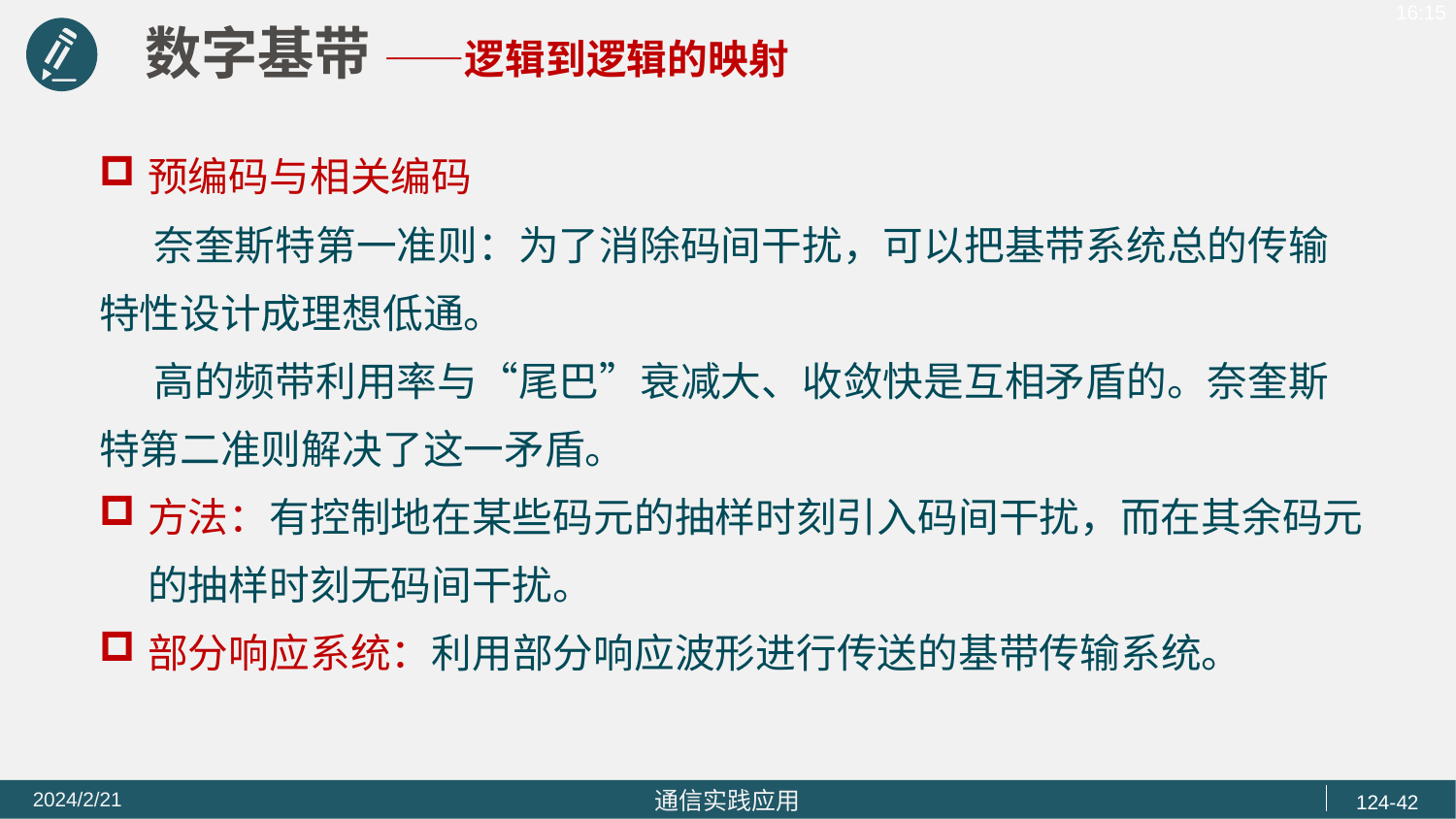

数字基带 ——逻辑到逻辑的映射

预编码与相关编码
     奈奎斯特第一准则：为了消除码间干扰，可以把基带系统总的传输特性设计成理想低通。
     高的频带利用率与“尾巴”衰减大、收敛快是互相矛盾的。奈奎斯特第二准则解决了这一矛盾。
方法：有控制地在某些码元的抽样时刻引入码间干扰，而在其余码元的抽样时刻无码间干扰。
部分响应系统：利用部分响应波形进行传送的基带传输系统。